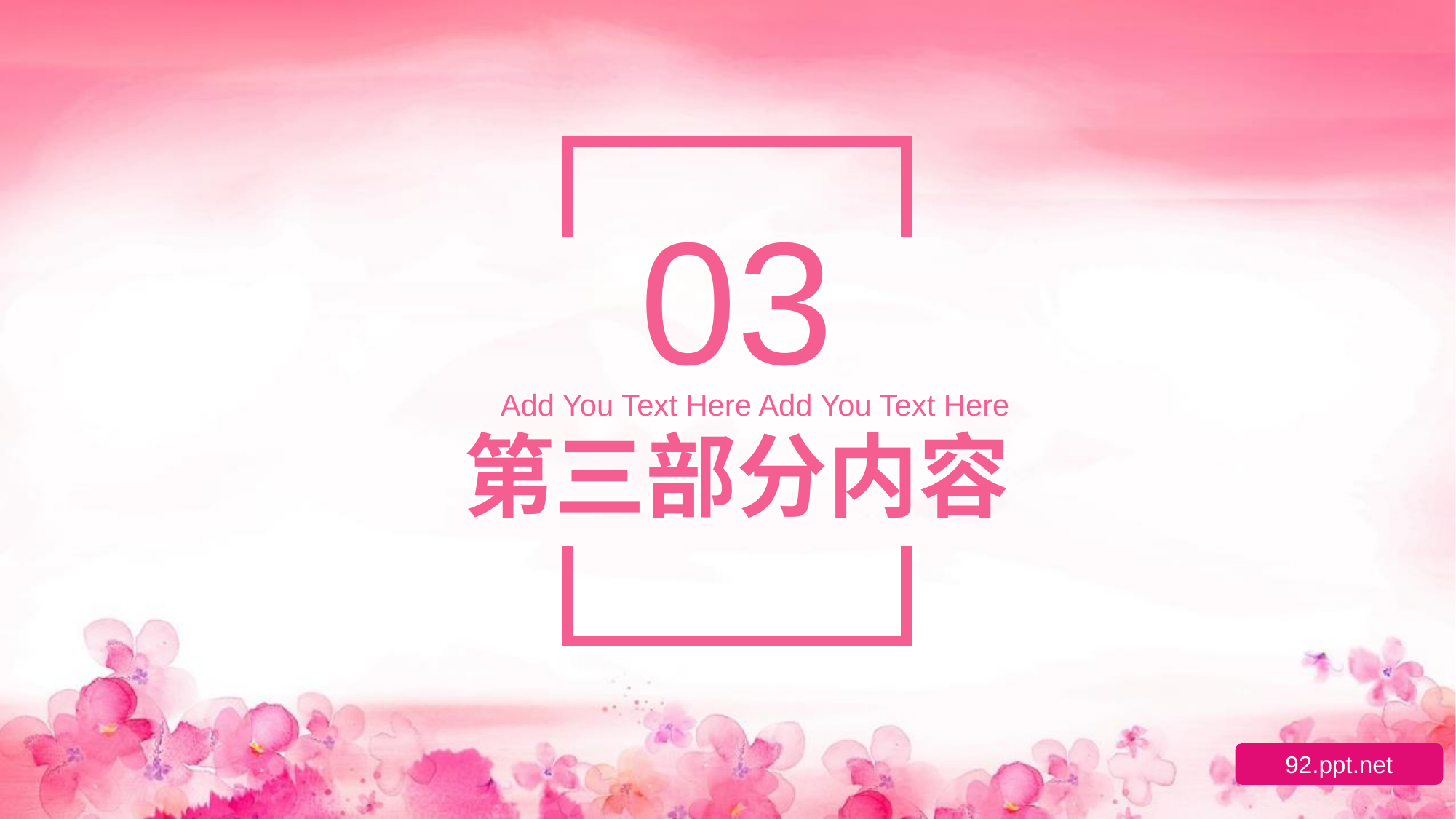

03
Add You Text Here Add You Text Here
第三部分内容

92.ppt.net